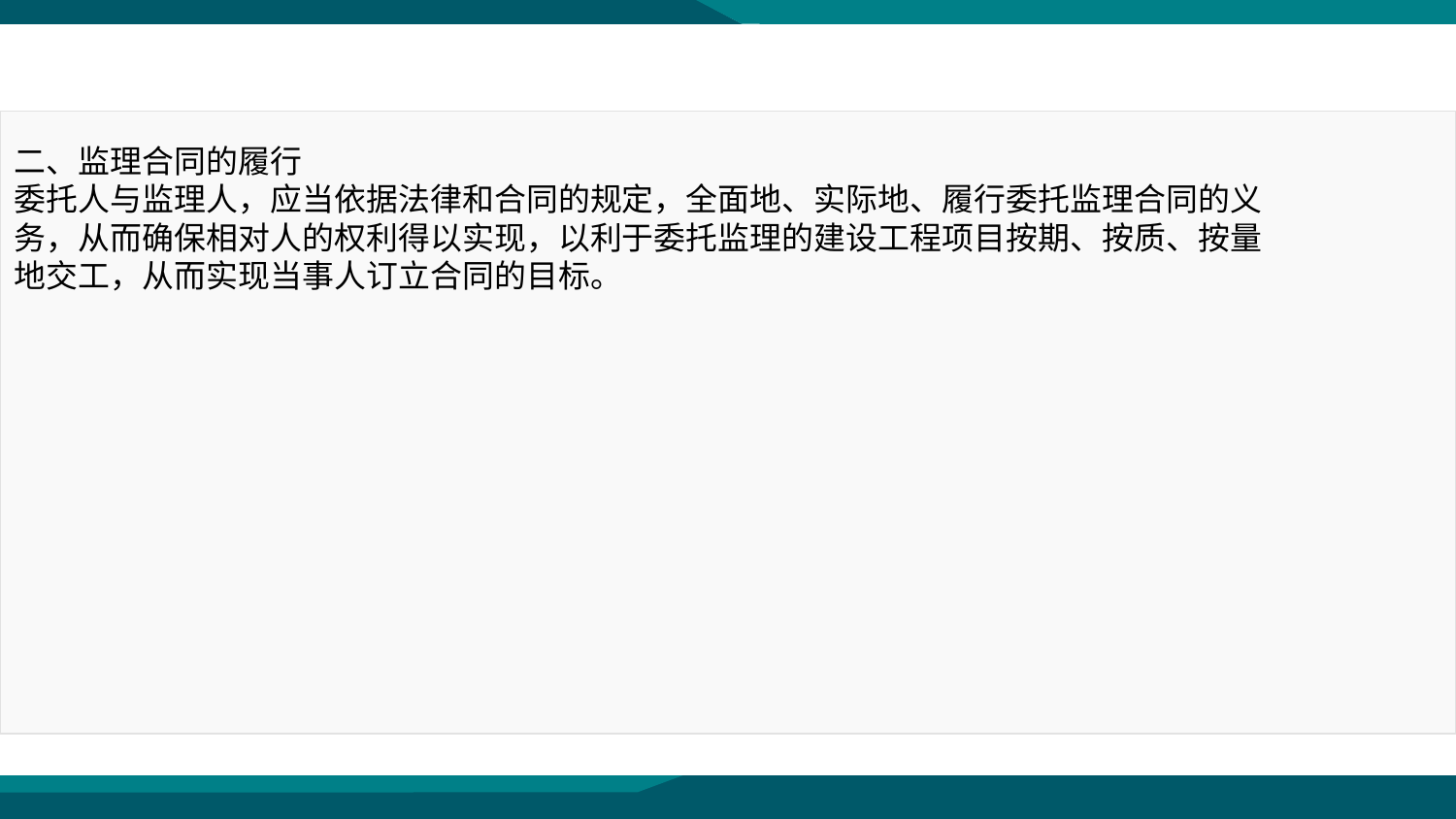

二、监理合同的履行
委托人与监理人，应当依据法律和合同的规定，全面地、实际地、履行委托监理合同的义务，从而确保相对人的权利得以实现，以利于委托监理的建设工程项目按期、按质、按量地交工，从而实现当事人订立合同的目标。